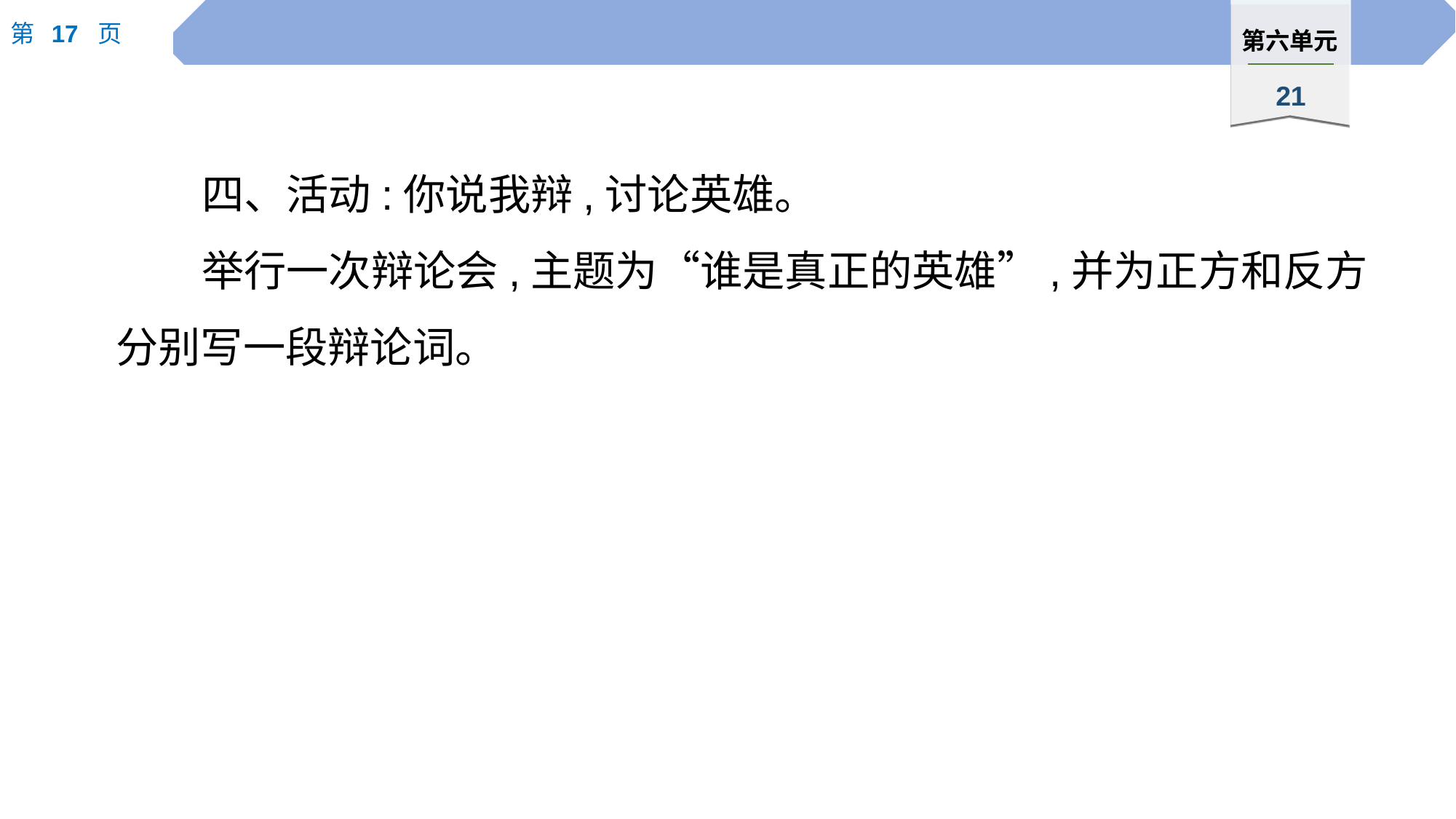

四、活动:你说我辩,讨论英雄。
举行一次辩论会,主题为“谁是真正的英雄”,并为正方和反方分别写一段辩论词。